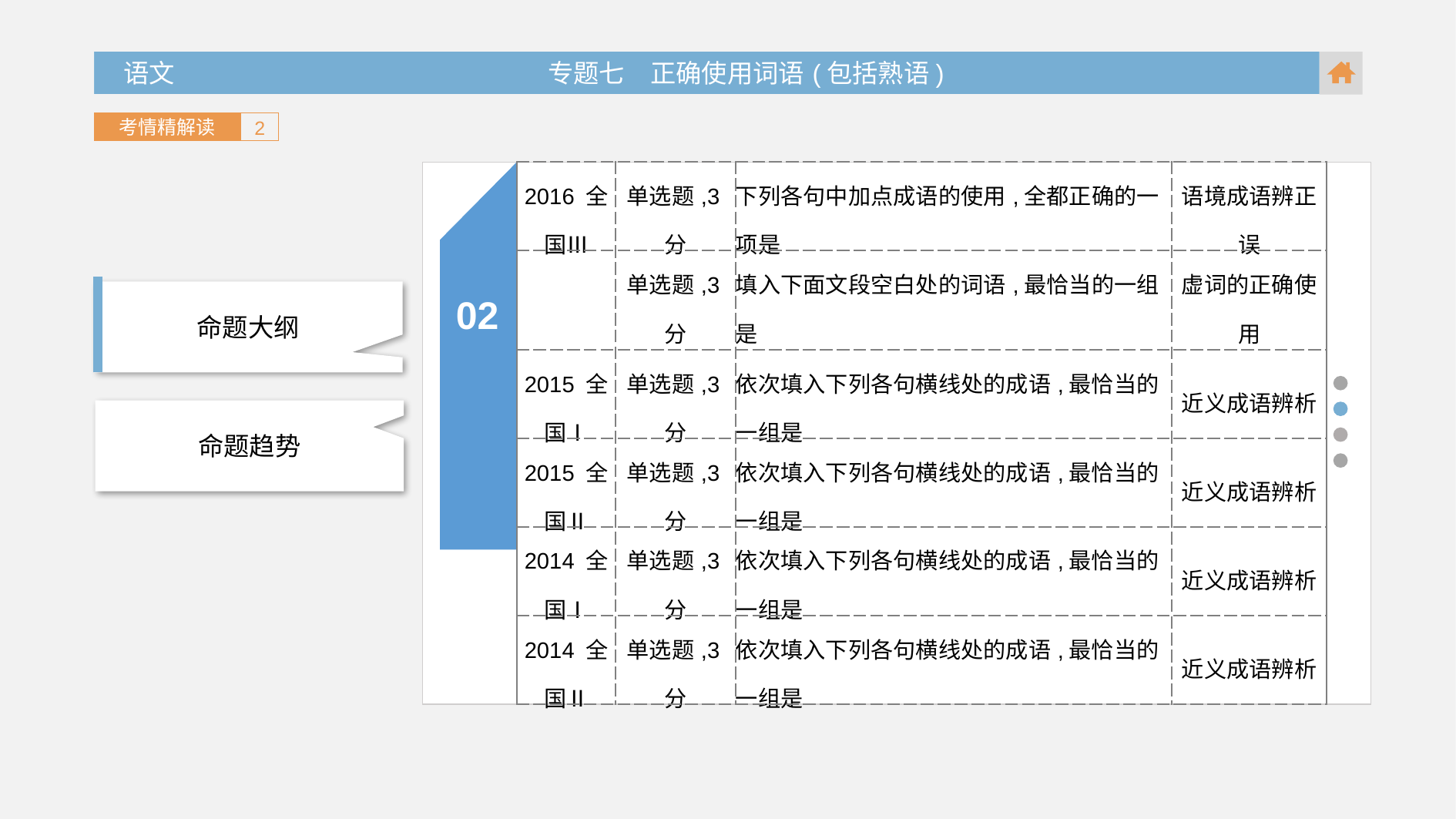

语文                                                                 专题七　正确使用词语(包括熟语)
  语文                                                                 专题七　正确使用词语(包括熟语)

考情精解读
2

| 2016 全国Ⅲ | 单选题,3分 | 下列各句中加点成语的使用,全都正确的一项是 | 语境成语辨正误 |
| --- | --- | --- | --- |
|  | 单选题,3分 | 填入下面文段空白处的词语,最恰当的一组是 | 虚词的正确使用 |
| 2015 全国Ⅰ | 单选题,3分 | 依次填入下列各句横线处的成语,最恰当的一组是 | 近义成语辨析 |
| 2015 全国Ⅱ | 单选题,3分 | 依次填入下列各句横线处的成语,最恰当的一组是 | 近义成语辨析 |
| 2014 全国Ⅰ | 单选题,3分 | 依次填入下列各句横线处的成语,最恰当的一组是 | 近义成语辨析 |
| 2014 全国Ⅱ | 单选题,3分 | 依次填入下列各句横线处的成语,最恰当的一组是 | 近义成语辨析 |

02
命题大纲

命题趋势